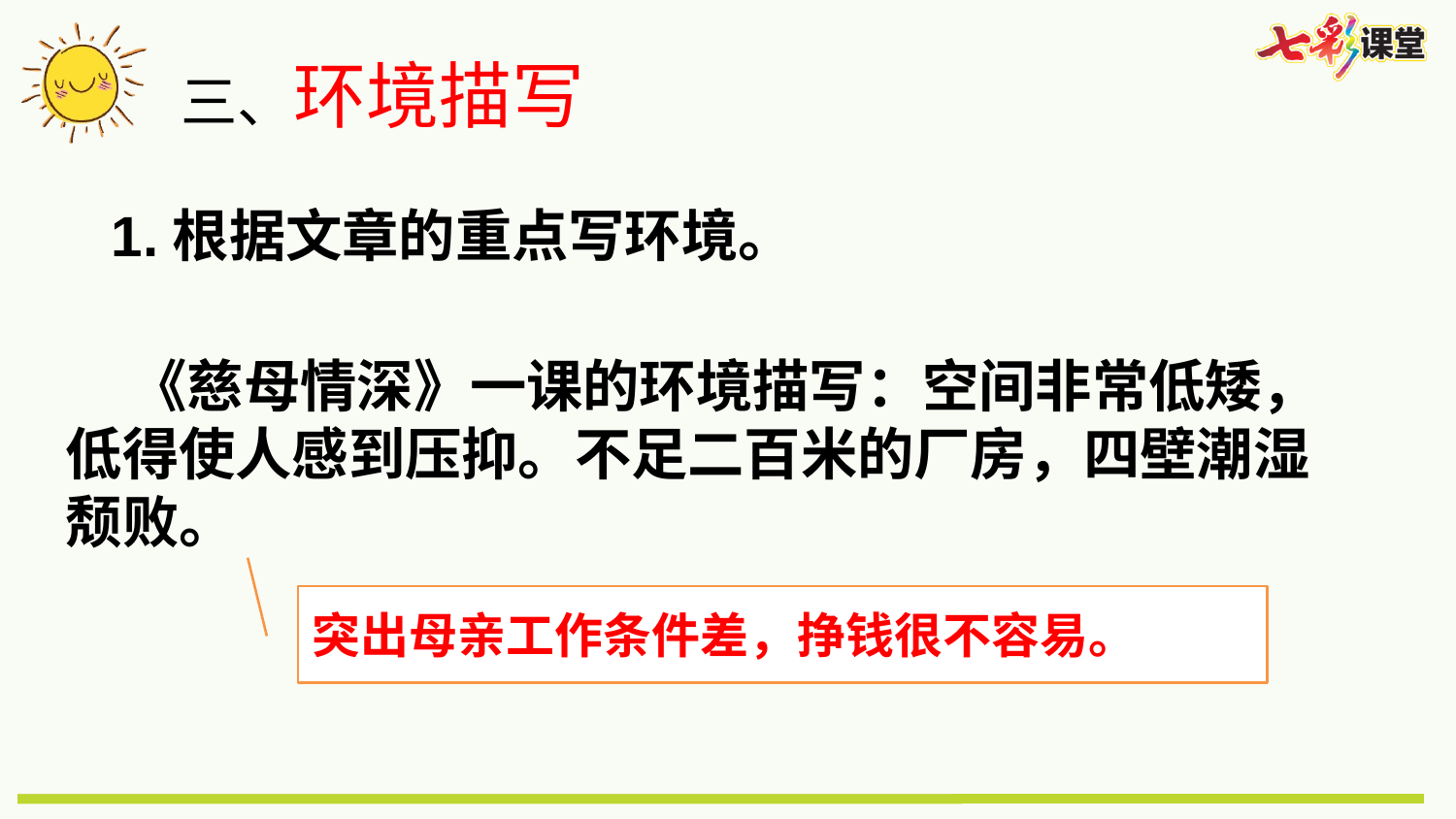

三、环境描写
1.根据文章的重点写环境。
    《慈母情深》一课的环境描写：空间非常低矮，低得使人感到压抑。不足二百米的厂房，四壁潮湿颓败。
突出母亲工作条件差，挣钱很不容易。